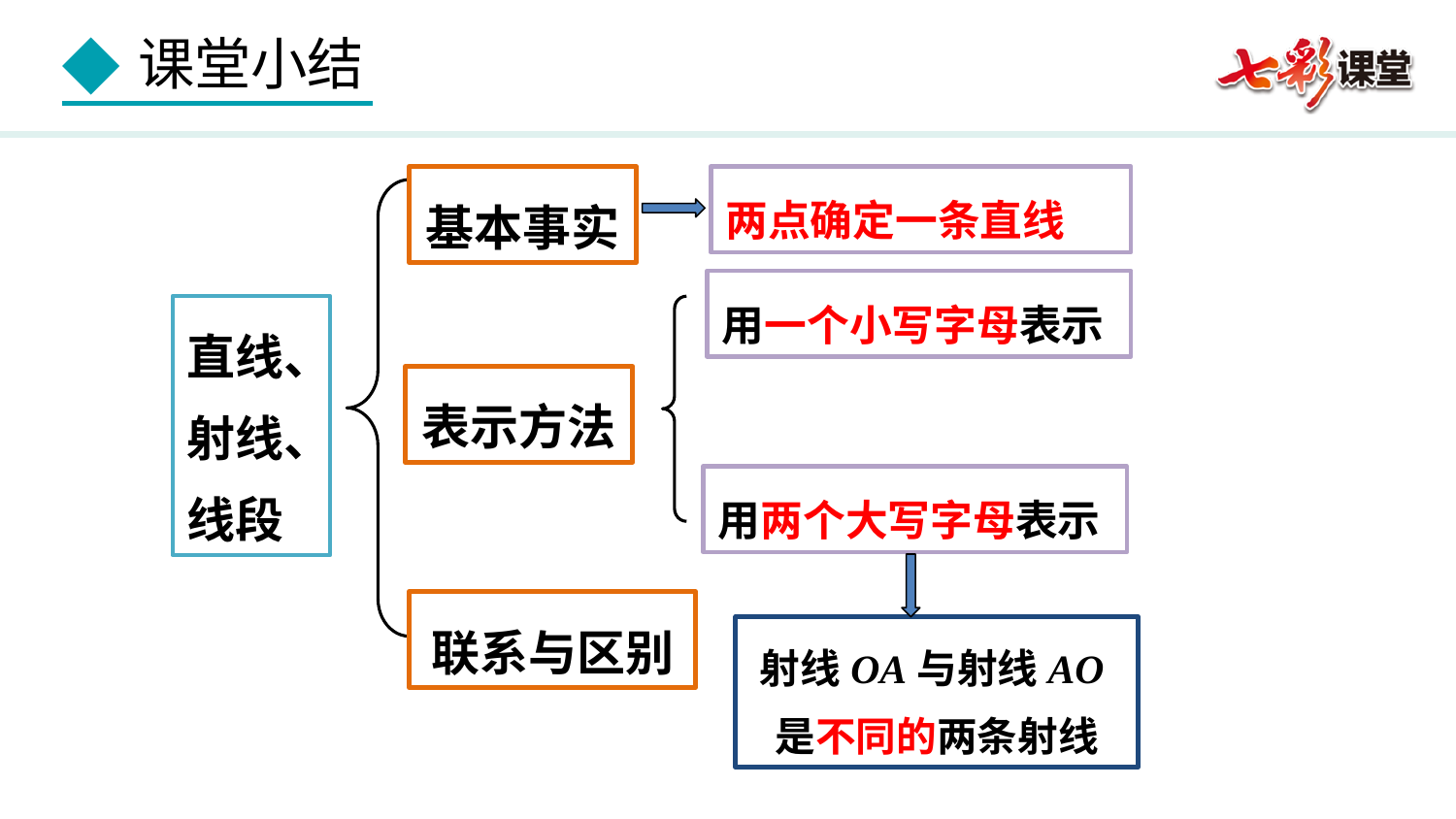

基本事实
两点确定一条直线

用一个小写字母表示

直线、射线、线段
表示方法
用两个大写字母表示

联系与区别
射线OA与射线AO是不同的两条射线